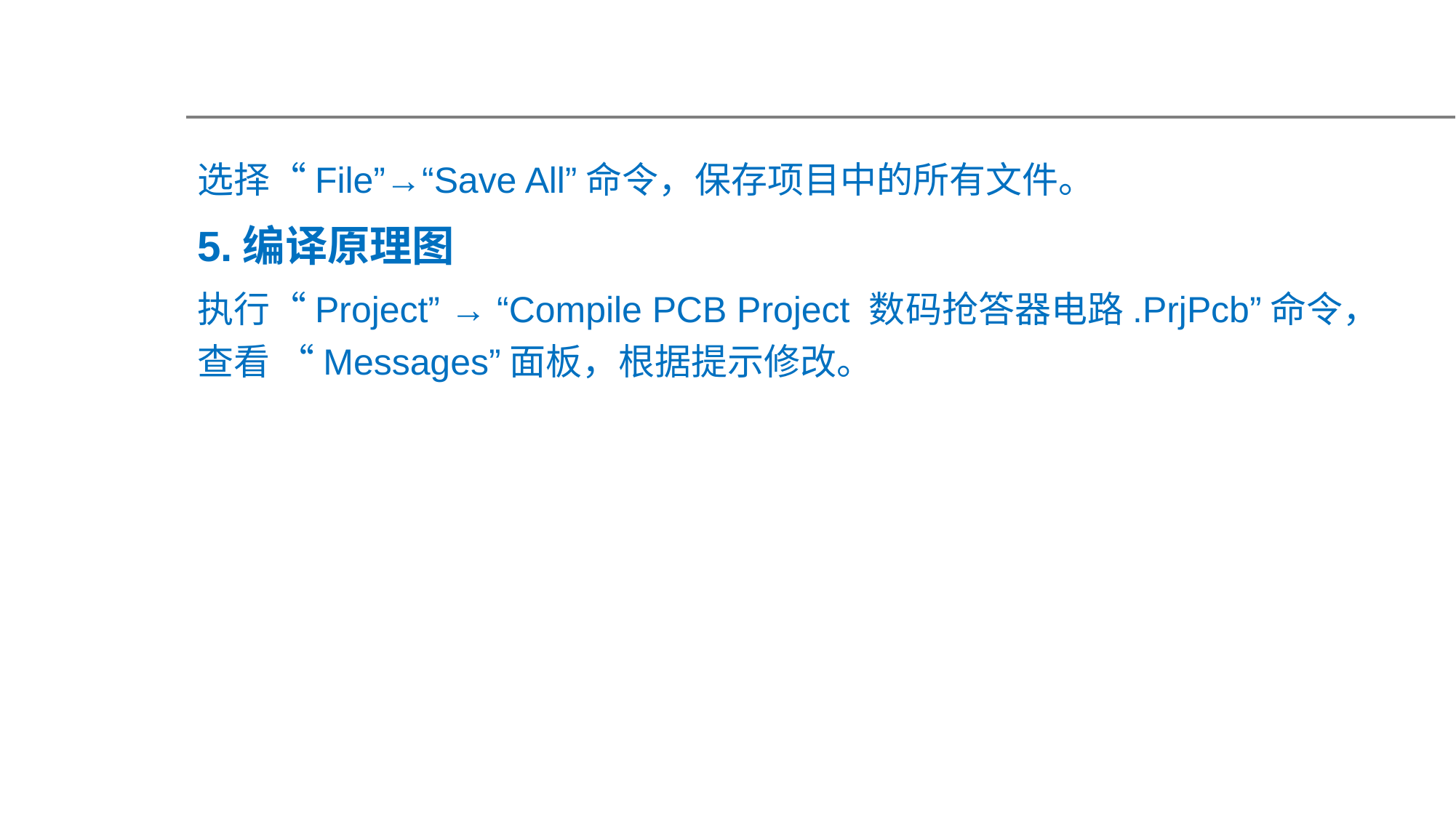

选择“File”→“Save All”命令，保存项目中的所有文件。
5.编译原理图
执行“Project” → “Compile PCB Project 数码抢答器电路.PrjPcb”命令，查看 “Messages”面板，根据提示修改。